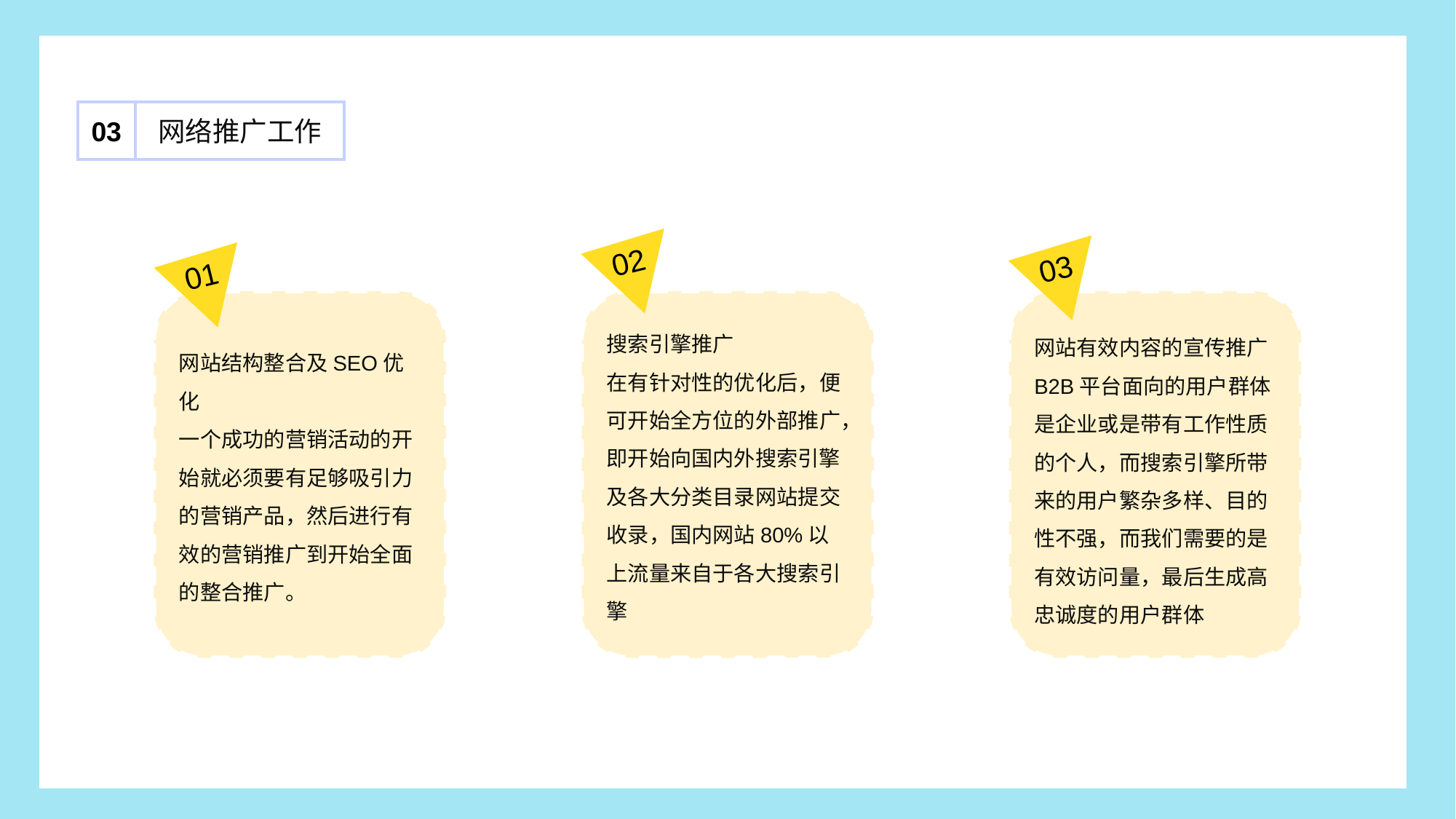

网络推广工作
03

02
03
01

网站结构整合及SEO优化
一个成功的营销活动的开始就必须要有足够吸引力的营销产品，然后进行有效的营销推广到开始全面的整合推广。

搜索引擎推广
在有针对性的优化后，便可开始全方位的外部推广，即开始向国内外搜索引擎及各大分类目录网站提交收录，国内网站80%以上流量来自于各大搜索引擎

网站有效内容的宣传推广
B2B平台面向的用户群体是企业或是带有工作性质的个人，而搜索引擎所带来的用户繁杂多样、目的性不强，而我们需要的是有效访问量，最后生成高忠诚度的用户群体